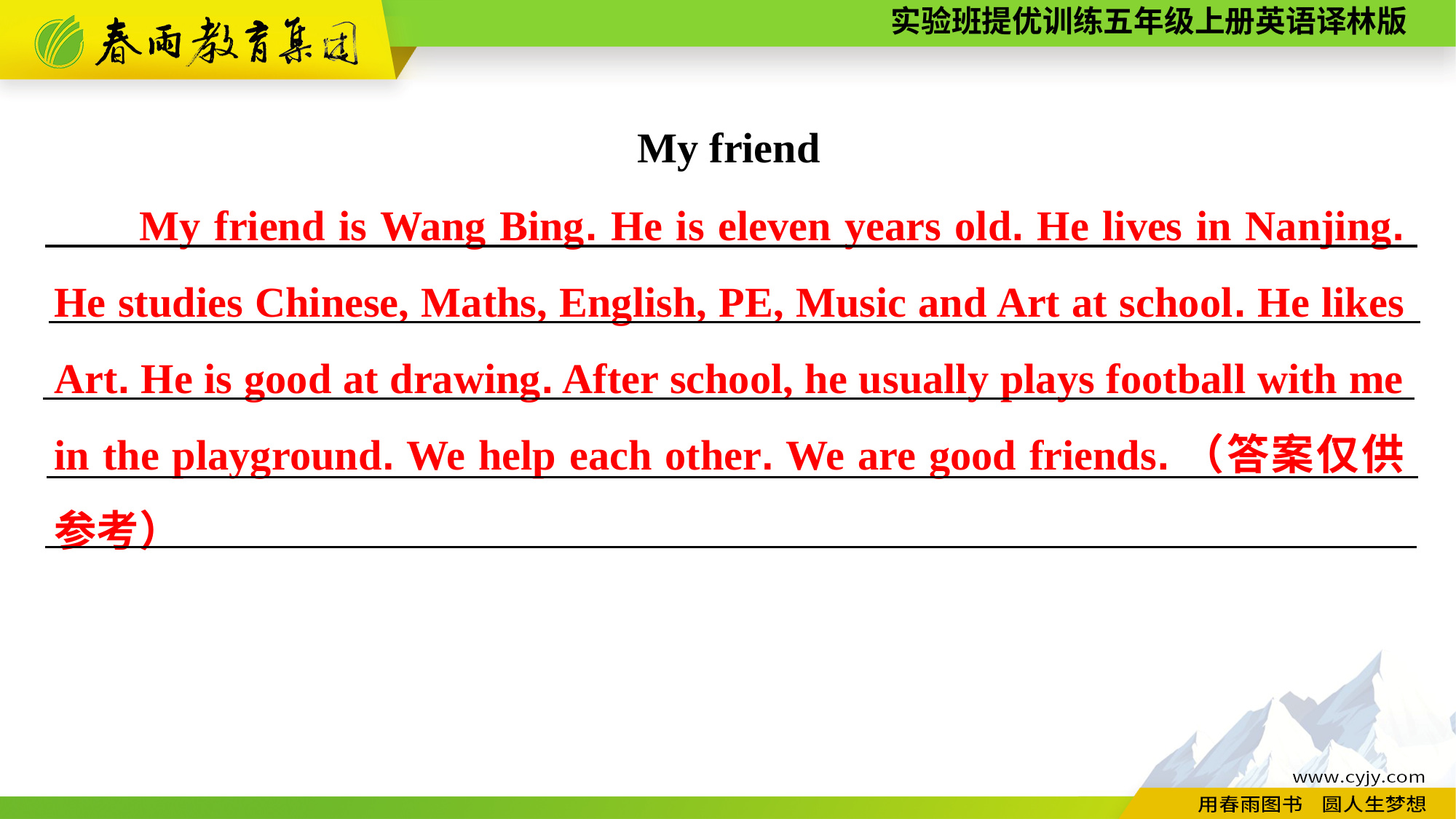

My friend
My friend is Wang Bing. He is eleven years old. He lives in Nanjing. He studies Chinese, Maths, English, PE, Music and Art at school. He likes Art. He is good at drawing. After school, he usually plays football with me in the playground. We help each other. We are good friends.（答案仅供参考）